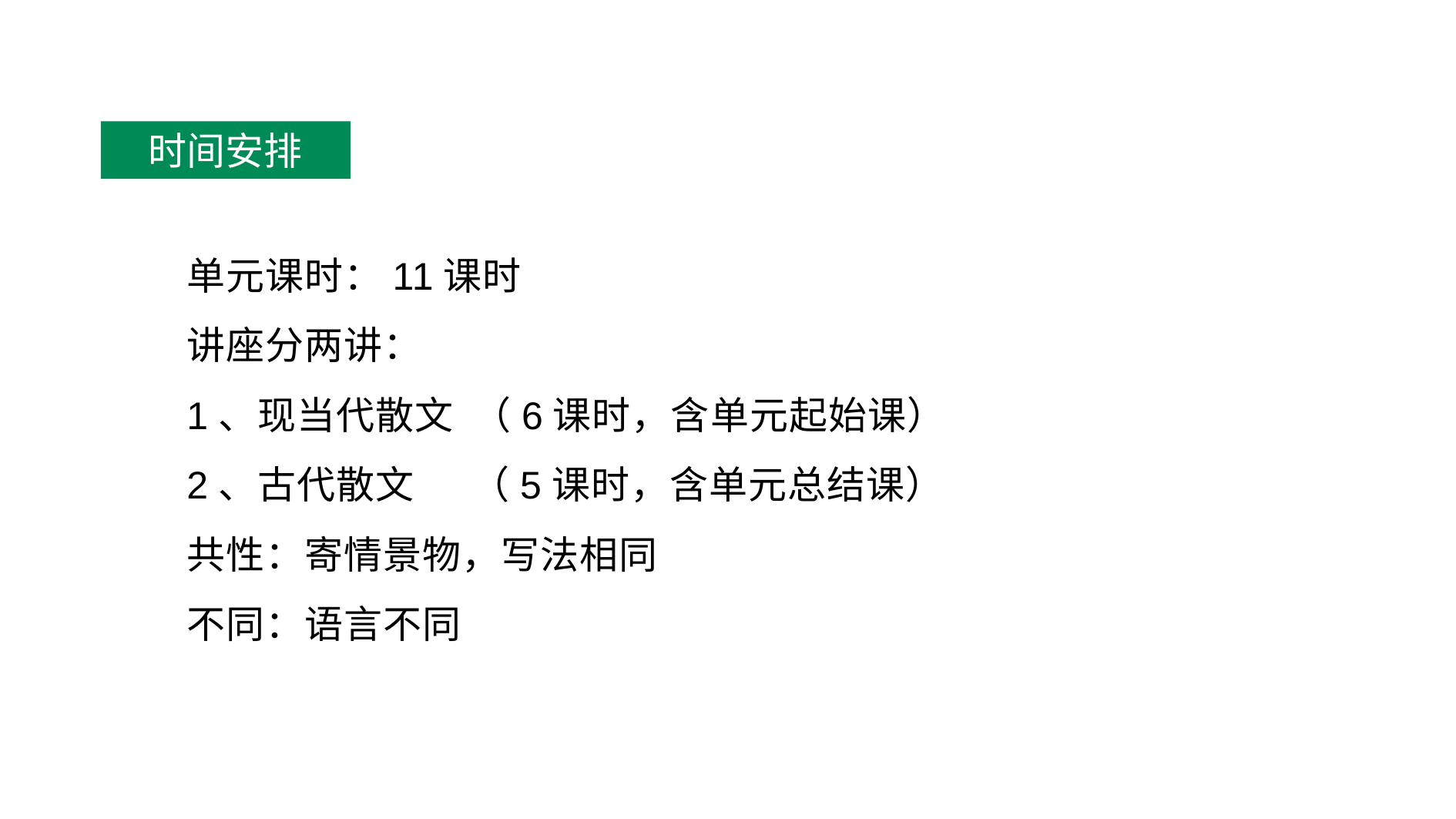

时间安排

单元课时：11课时
讲座分两讲：
1、现当代散文  （6课时，含单元起始课）
2、古代散文      （5课时，含单元总结课）
共性：寄情景物，写法相同
不同：语言不同